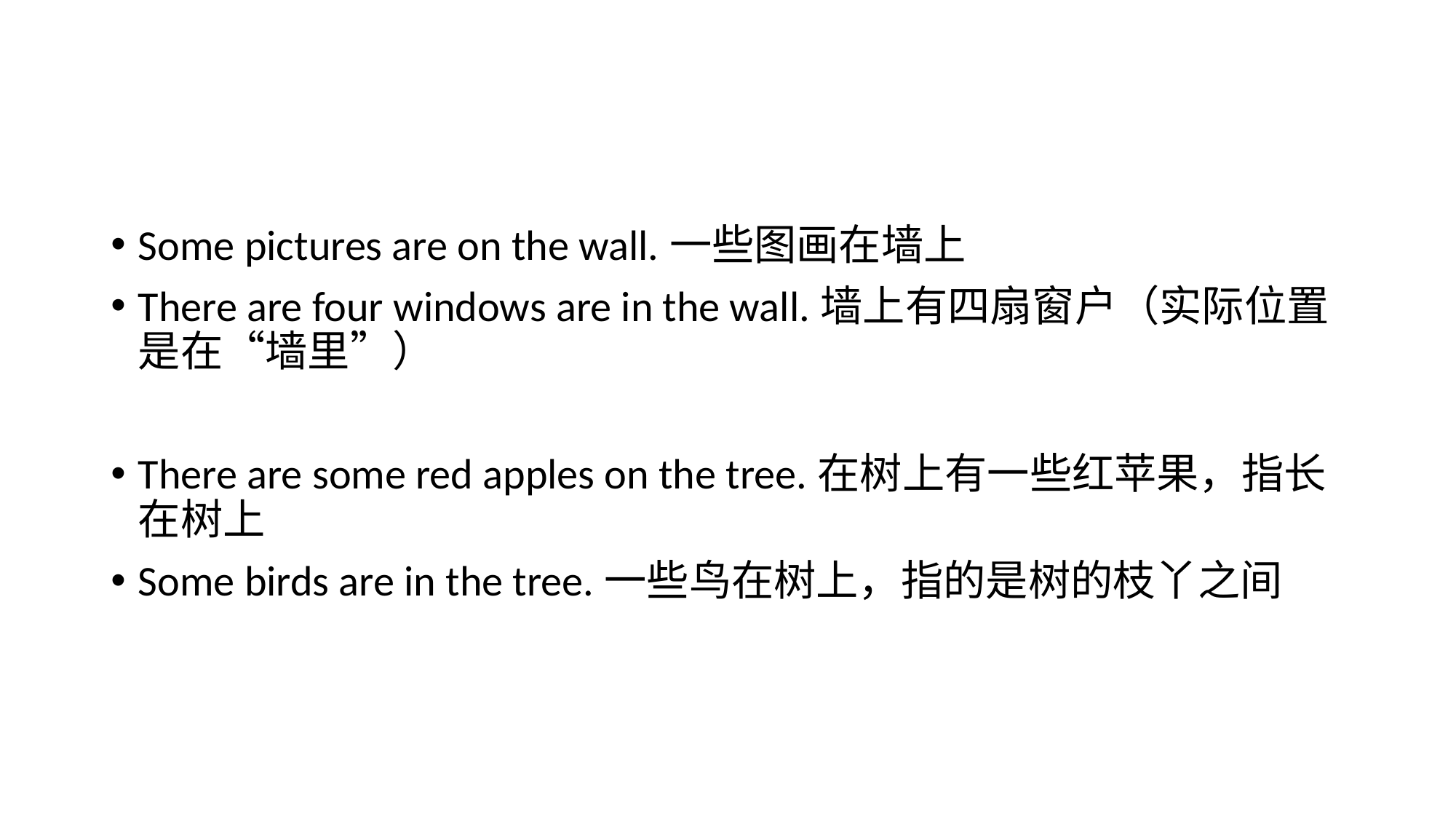

#
Some pictures are on the wall.一些图画在墙上
There are four windows are in the wall.墙上有四扇窗户（实际位置是在“墙里”）

There are some red apples on the tree.在树上有一些红苹果，指长在树上
Some birds are in the tree.一些鸟在树上，指的是树的枝丫之间